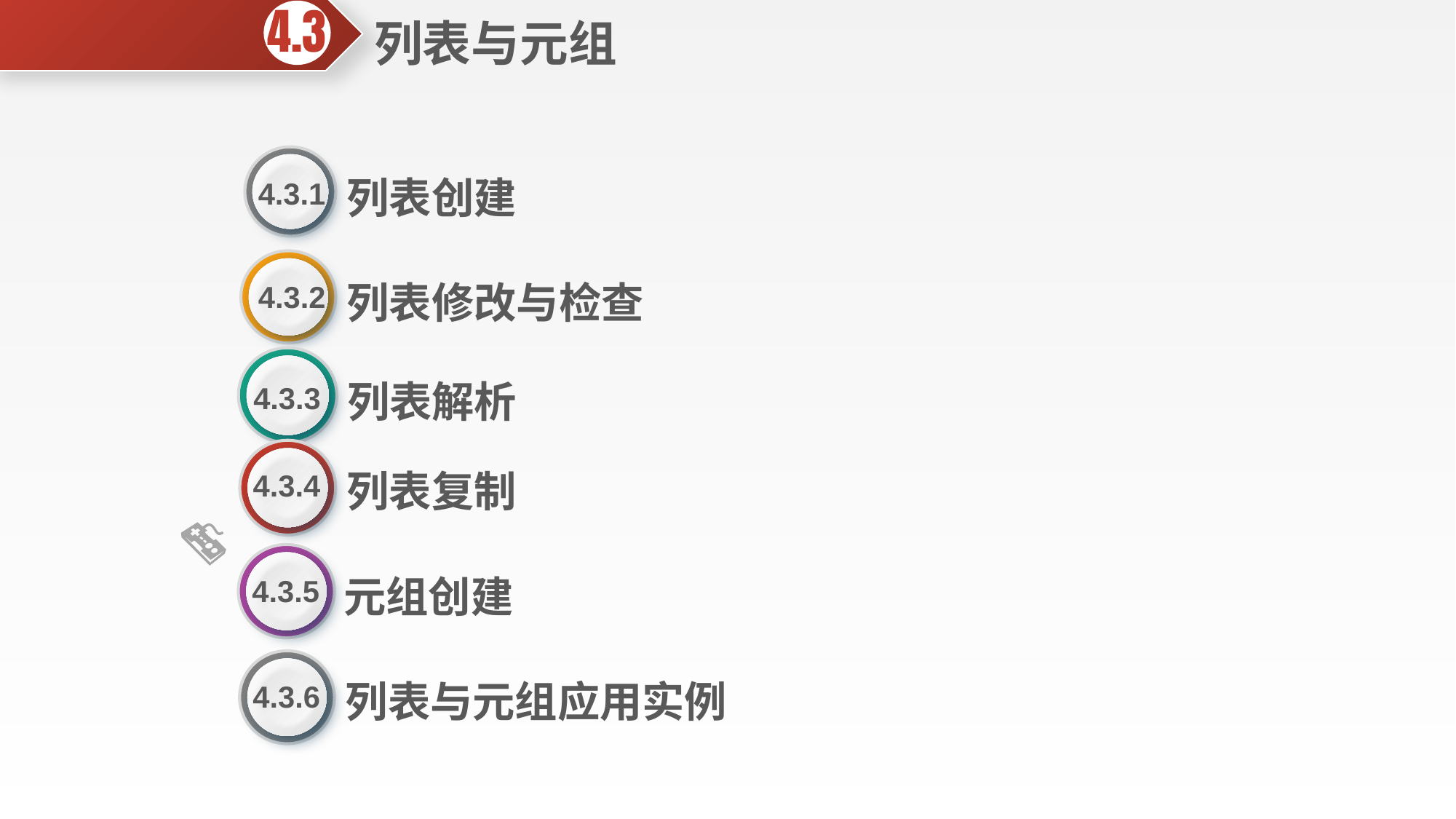

列表与元组

4.3

列表创建
4.3.1

列表修改与检查
4.3.2

列表解析
4.3.3

列表复制
4.3.4

元组创建
4.3.5

列表与元组应用实例
4.3.6